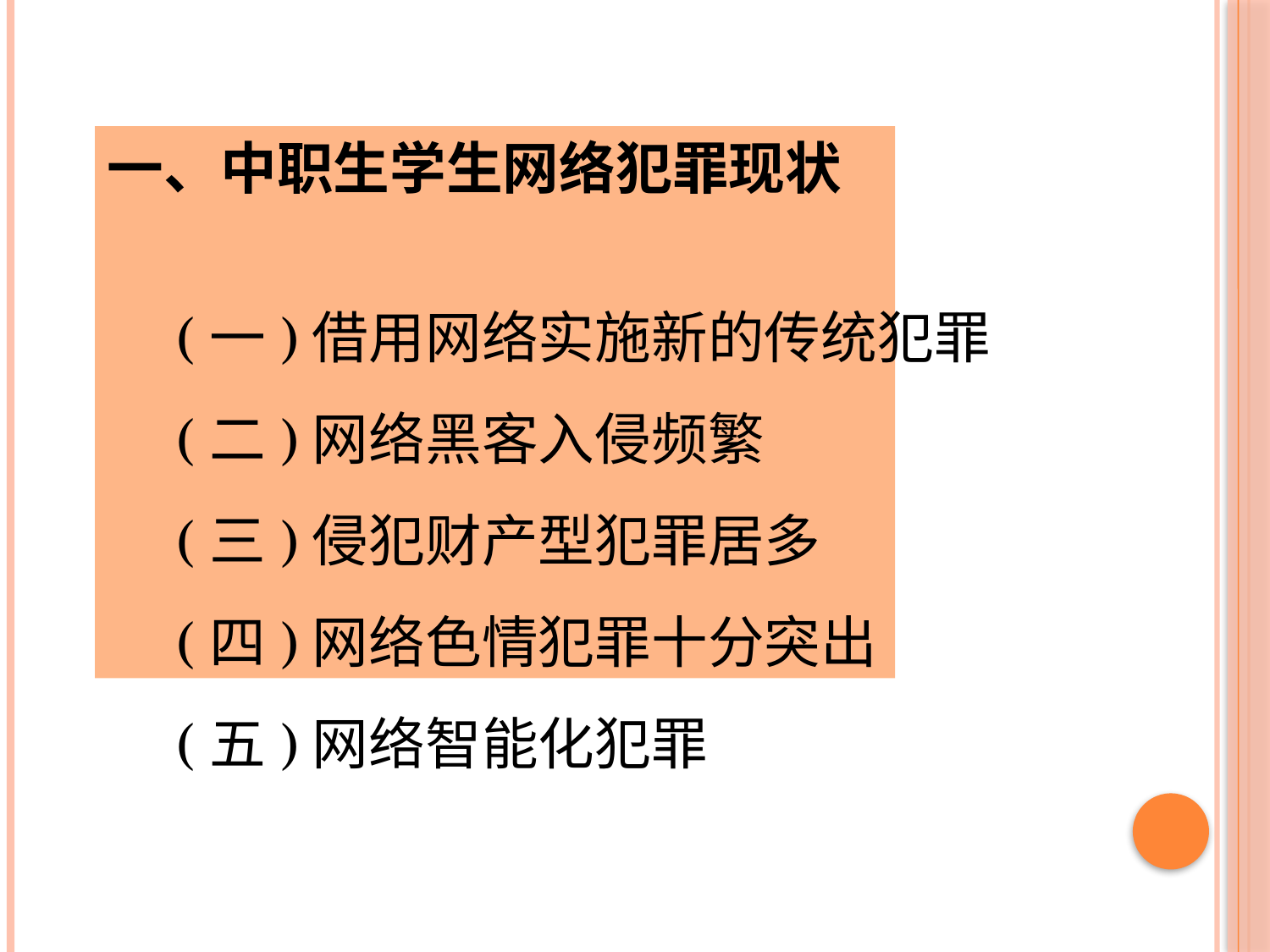

一、中职生学生网络犯罪现状
(一)借用网络实施新的传统犯罪
(二)网络黑客入侵频繁
(三)侵犯财产型犯罪居多
(四)网络色情犯罪十分突出
(五)网络智能化犯罪